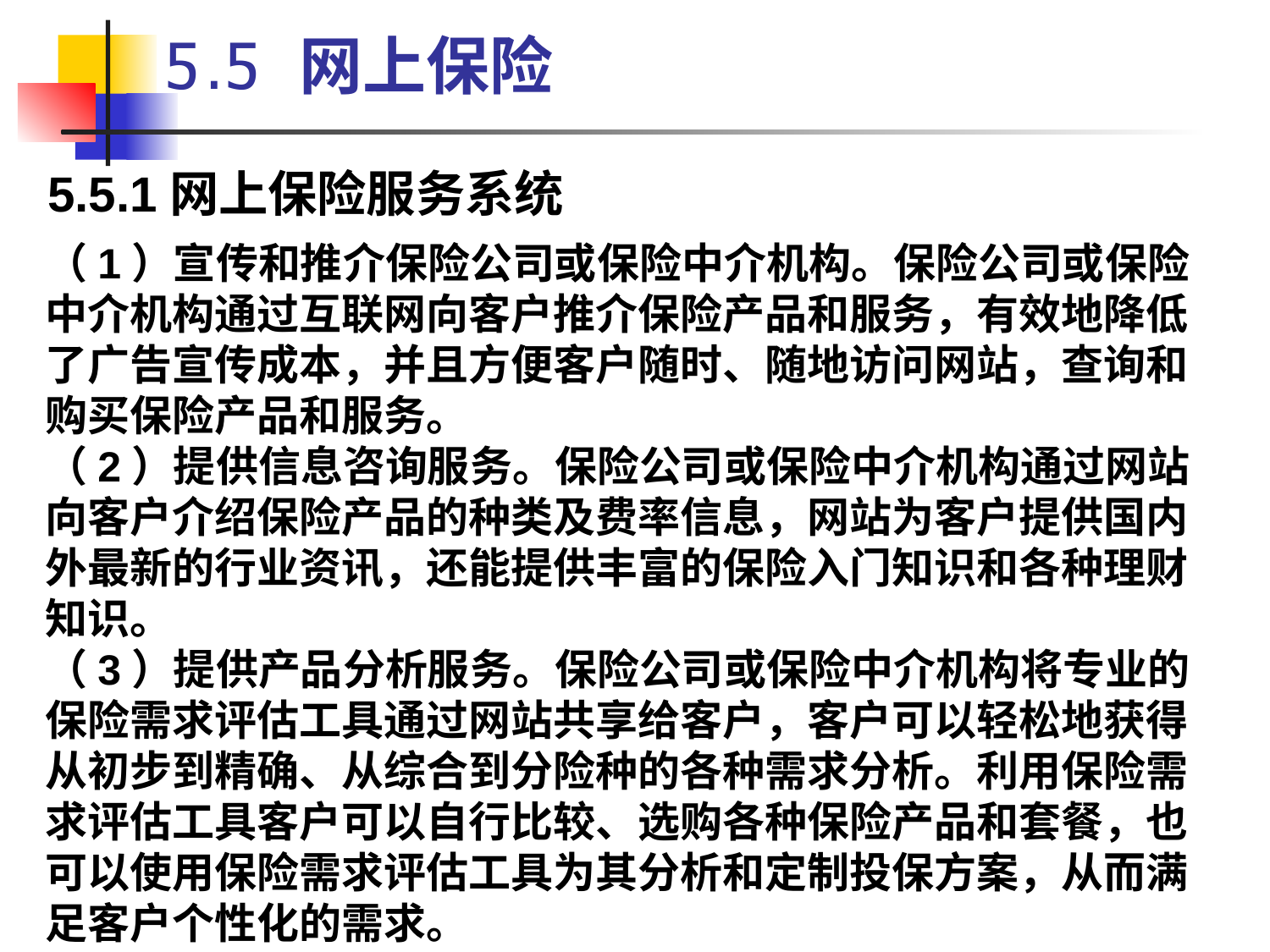

5.5 网上保险
5.5.1网上保险服务系统
（1）宣传和推介保险公司或保险中介机构。保险公司或保险中介机构通过互联网向客户推介保险产品和服务，有效地降低了广告宣传成本，并且方便客户随时、随地访问网站，查询和购买保险产品和服务。
（2）提供信息咨询服务。保险公司或保险中介机构通过网站向客户介绍保险产品的种类及费率信息，网站为客户提供国内外最新的行业资讯，还能提供丰富的保险入门知识和各种理财知识。
（3）提供产品分析服务。保险公司或保险中介机构将专业的保险需求评估工具通过网站共享给客户，客户可以轻松地获得从初步到精确、从综合到分险种的各种需求分析。利用保险需求评估工具客户可以自行比较、选购各种保险产品和套餐，也可以使用保险需求评估工具为其分析和定制投保方案，从而满足客户个性化的需求。